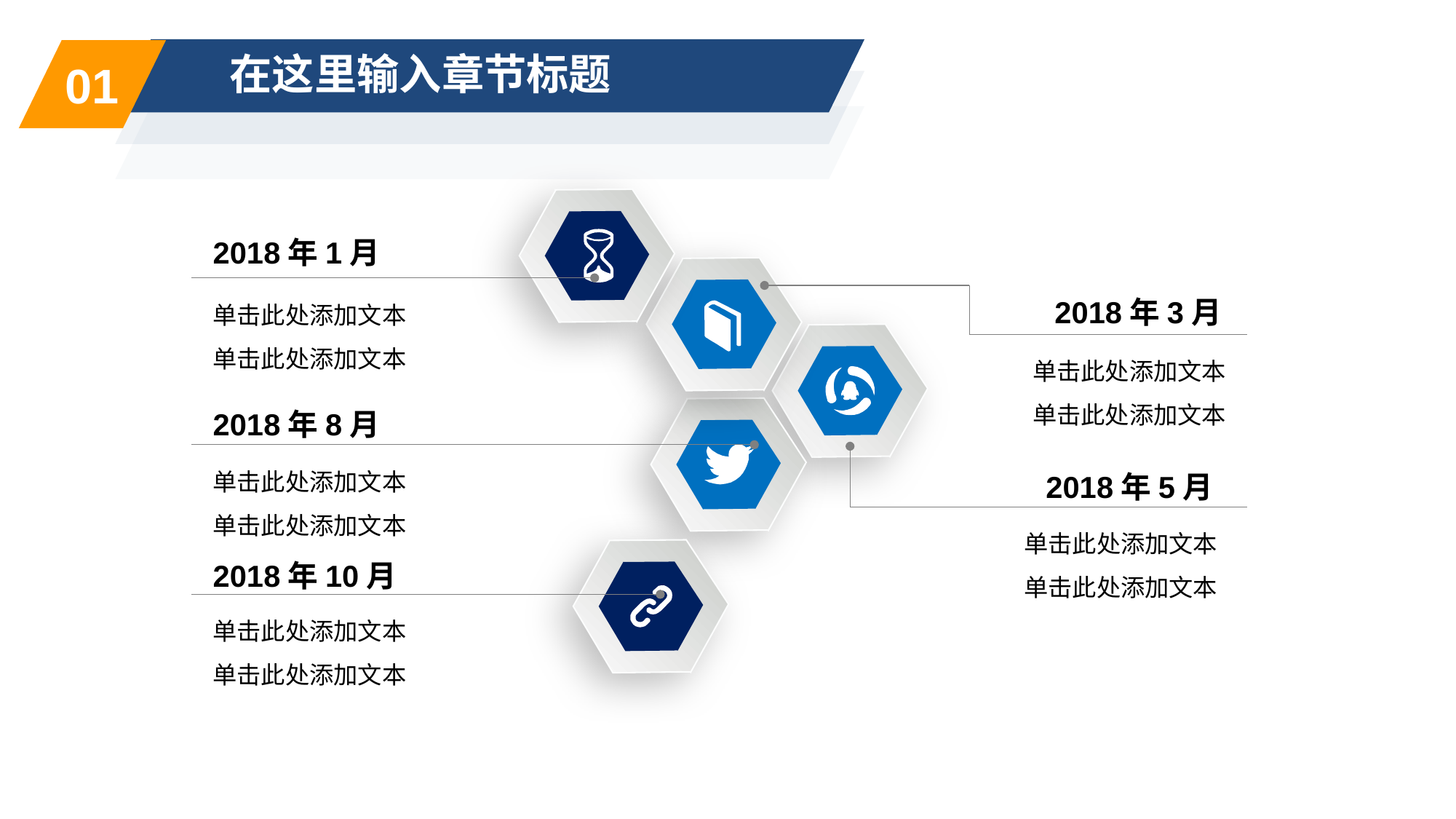

01
在这里输入章节标题

2018年1月
单击此处添加文本单击此处添加文本

单击此处添加文本单击此处添加文本
2018年3月

2018年8月
单击此处添加文本单击此处添加文本
2018年5月
单击此处添加文本单击此处添加文本

2018年10月
单击此处添加文本单击此处添加文本